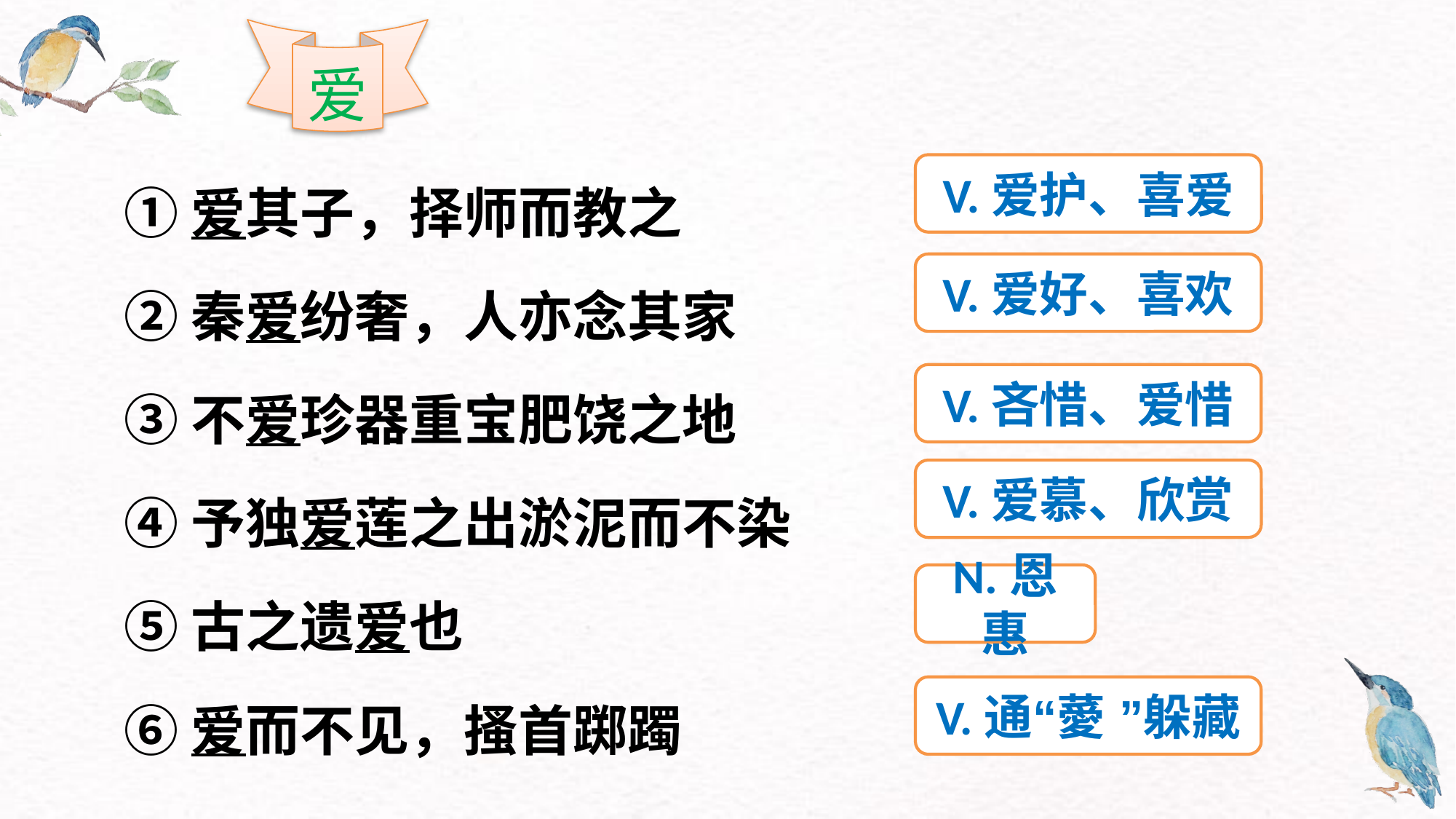

爱
①爱其子，择师而教之
②秦爱纷奢，人亦念其家
③不爱珍器重宝肥饶之地
④予独爱莲之出淤泥而不染
⑤古之遗爱也
⑥爱而不见，搔首踯躅
V.爱护、喜爱
V.爱好、喜欢
V.吝惜、爱惜
V.爱慕、欣赏
N.恩惠
V.通“薆 ”躲藏